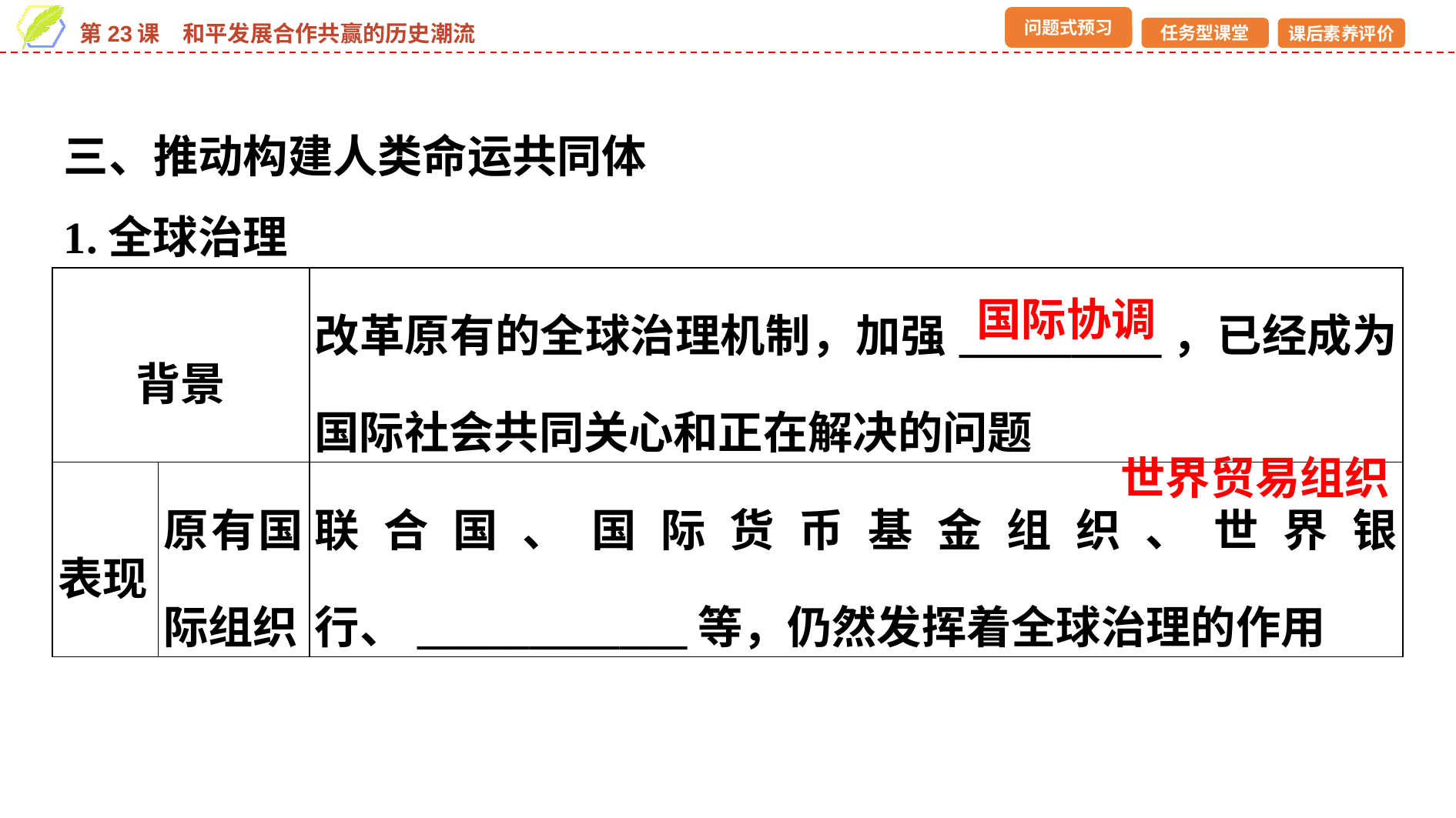

三、推动构建人类命运共同体
1.全球治理
| 背景 |  | 改革原有的全球治理机制，加强\_\_\_\_\_\_\_\_\_，已经成为国际社会共同关心和正在解决的问题 |
| --- | --- | --- |
| 表现 | 原有国际组织 | 联合国、国际货币基金组织、世界银行、\_\_\_\_\_\_\_\_\_\_\_\_等，仍然发挥着全球治理的作用 |
国际协调
世界贸易组织